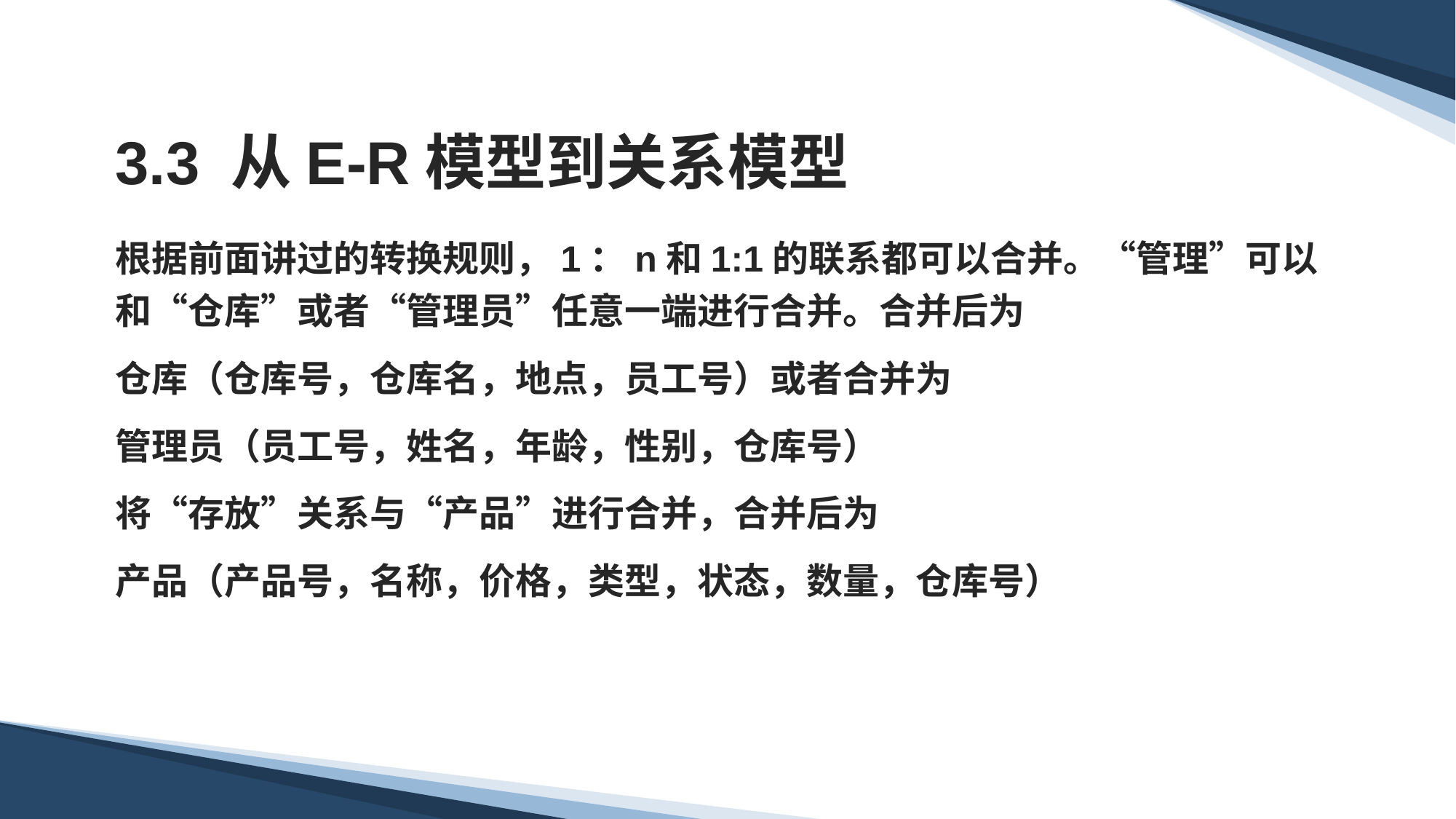

# 3.3 从E-R模型到关系模型
根据前面讲过的转换规则，1：n和1:1的联系都可以合并。“管理”可以和“仓库”或者“管理员”任意一端进行合并。合并后为
仓库（仓库号，仓库名，地点，员工号）或者合并为
管理员（员工号，姓名，年龄，性别，仓库号）
将“存放”关系与“产品”进行合并，合并后为
产品（产品号，名称，价格，类型，状态，数量，仓库号）